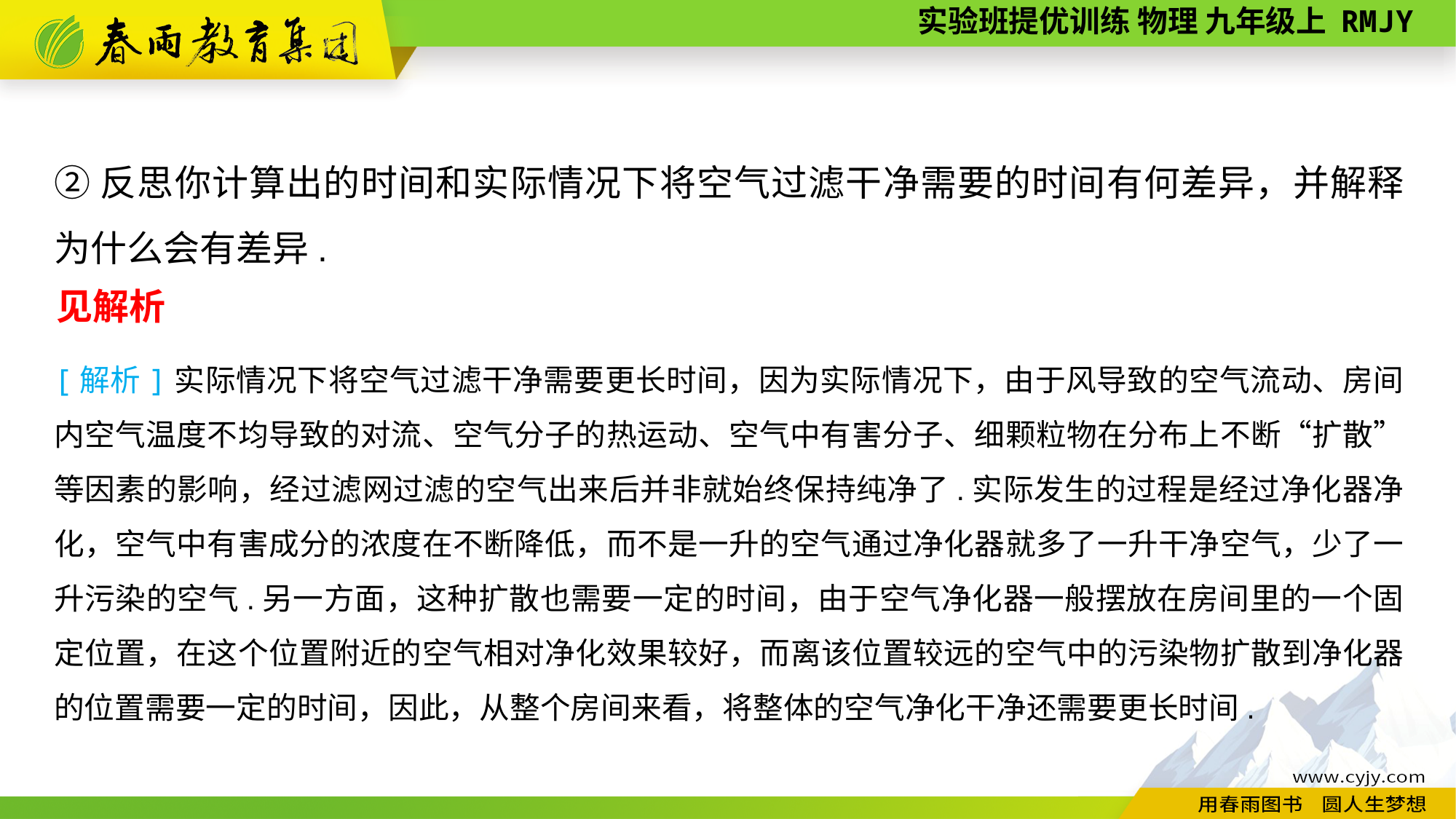

②反思你计算出的时间和实际情况下将空气过滤干净需要的时间有何差异，并解释为什么会有差异.
见解析
[解析]实际情况下将空气过滤干净需要更长时间，因为实际情况下，由于风导致的空气流动、房间内空气温度不均导致的对流、空气分子的热运动、空气中有害分子、细颗粒物在分布上不断“扩散”等因素的影响，经过滤网过滤的空气出来后并非就始终保持纯净了.实际发生的过程是经过净化器净化，空气中有害成分的浓度在不断降低，而不是一升的空气通过净化器就多了一升干净空气，少了一升污染的空气.另一方面，这种扩散也需要一定的时间，由于空气净化器一般摆放在房间里的一个固定位置，在这个位置附近的空气相对净化效果较好，而离该位置较远的空气中的污染物扩散到净化器的位置需要一定的时间，因此，从整个房间来看，将整体的空气净化干净还需要更长时间.